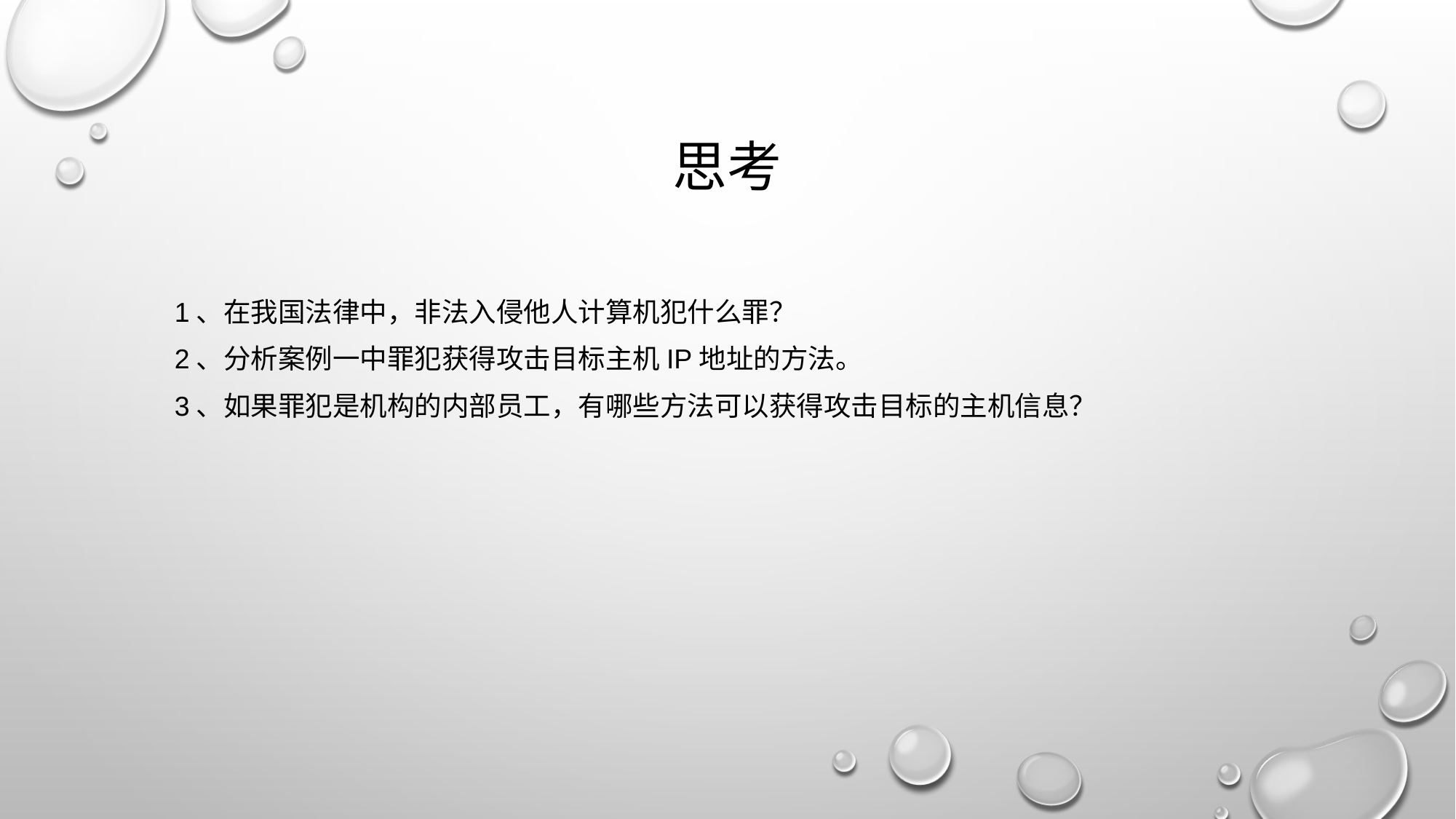

# 思考
1、在我国法律中，非法入侵他人计算机犯什么罪？
2、分析案例一中罪犯获得攻击目标主机IP地址的方法。
3、如果罪犯是机构的内部员工，有哪些方法可以获得攻击目标的主机信息？